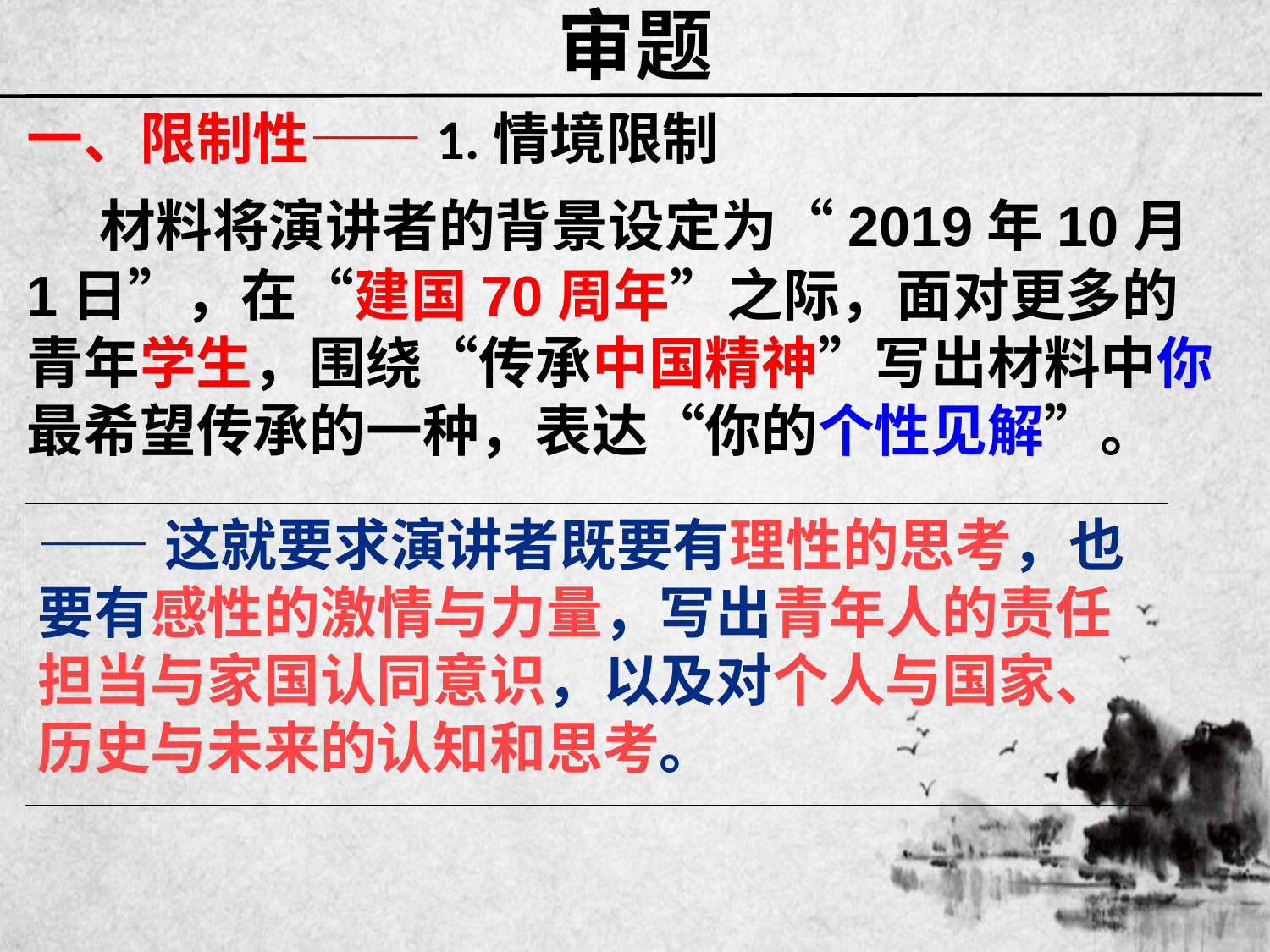

# 审题
一、限制性——1.情境限制
    材料将演讲者的背景设定为“2019年10月1日”，在“建国70周年”之际，面对更多的青年学生，围绕“传承中国精神”写出材料中你最希望传承的一种，表达“你的个性见解”。
——这就要求演讲者既要有理性的思考，也要有感性的激情与力量，写出青年人的责任担当与家国认同意识，以及对个人与国家、历史与未来的认知和思考。